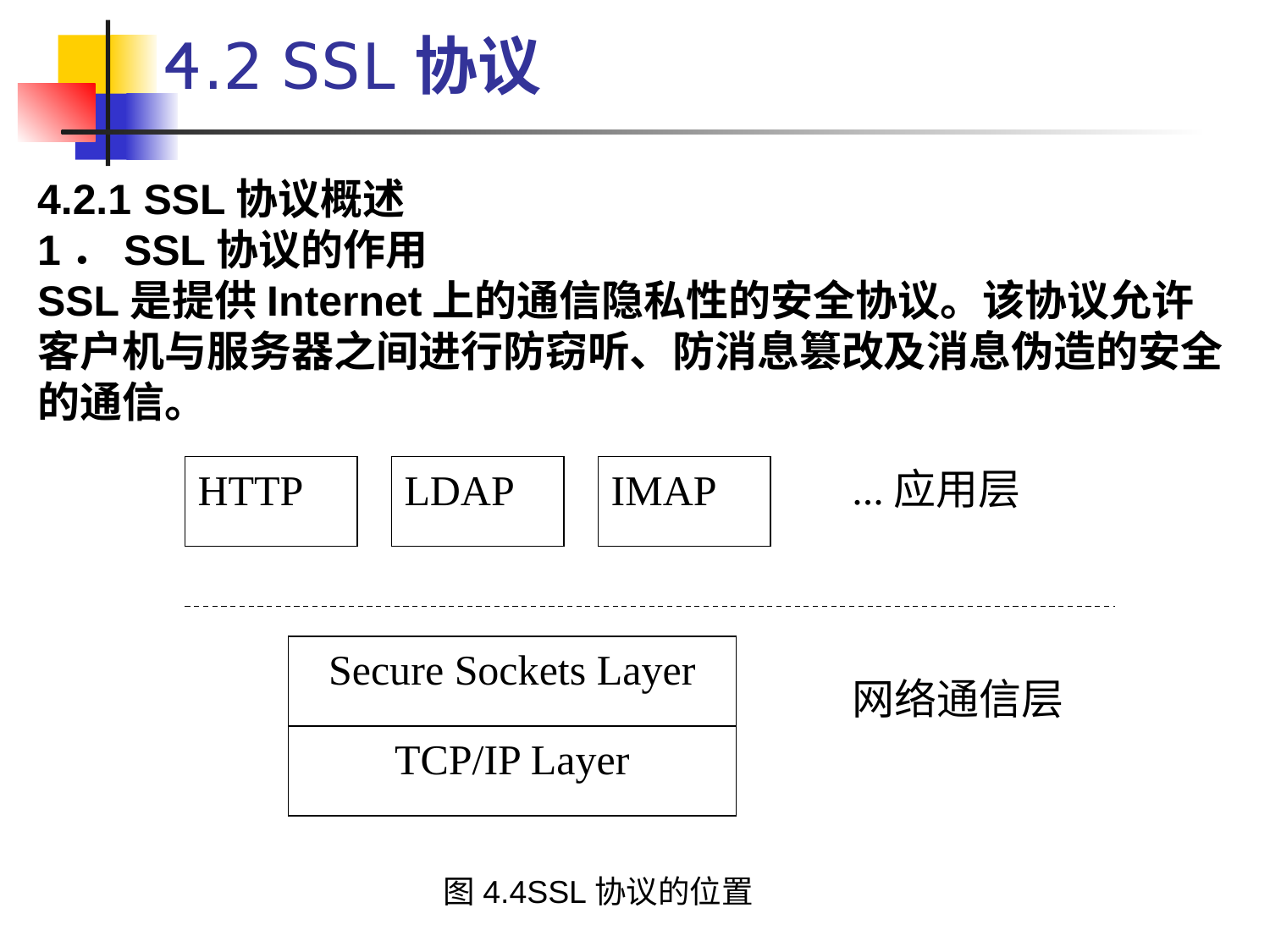

4.2 SSL协议
4.2.1 SSL协议概述
1．SSL协议的作用
SSL是提供Internet上的通信隐私性的安全协议。该协议允许客户机与服务器之间进行防窃听、防消息篡改及消息伪造的安全的通信。
...应用层
HTTP
LDAP
IMAP
Secure Sockets Layer
网络通信层
TCP/IP Layer
图4.4SSL协议的位置